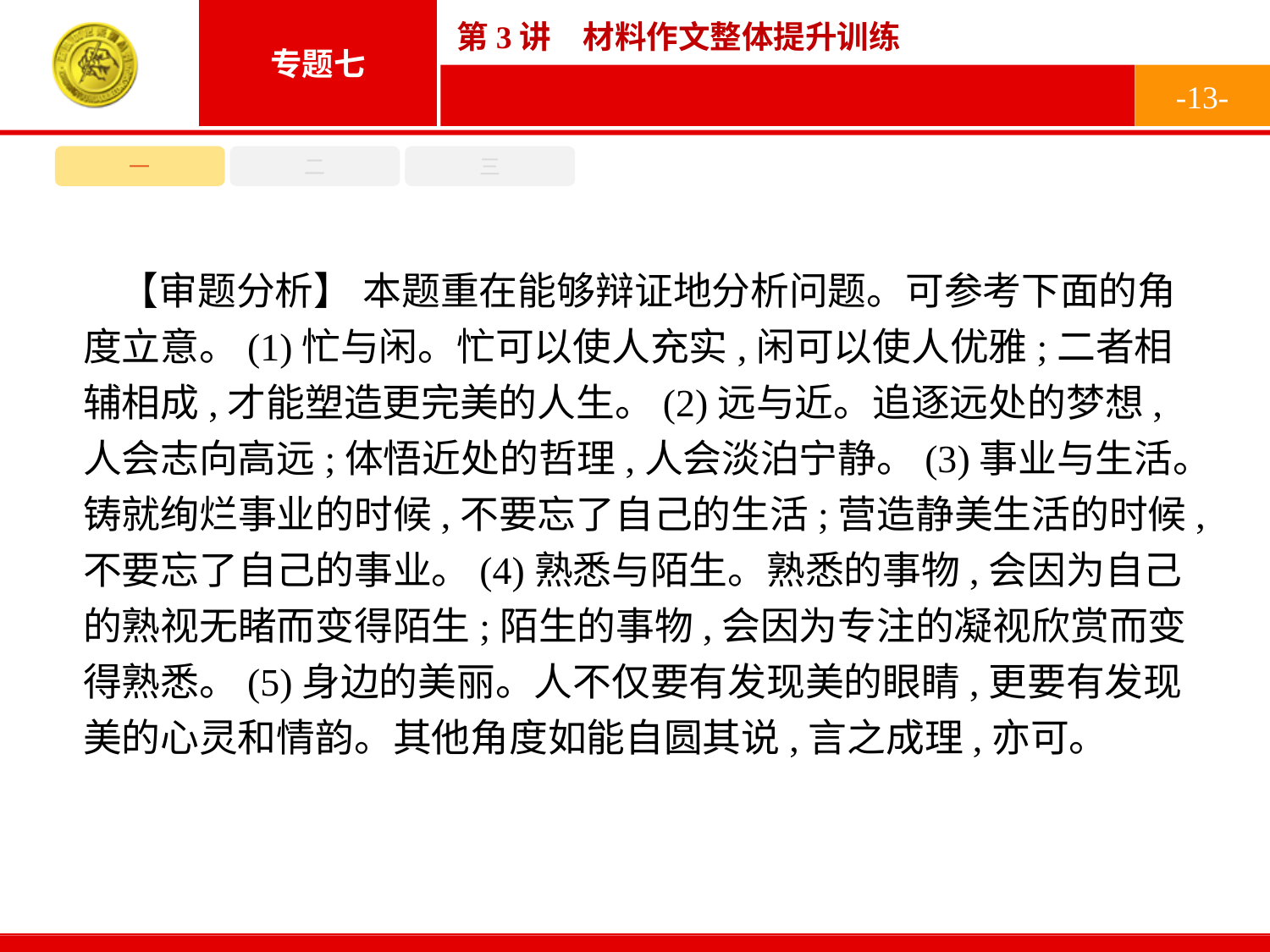

-13-
一
二
三
【审题分析】 本题重在能够辩证地分析问题。可参考下面的角度立意。(1)忙与闲。忙可以使人充实,闲可以使人优雅;二者相辅相成,才能塑造更完美的人生。(2)远与近。追逐远处的梦想,人会志向高远;体悟近处的哲理,人会淡泊宁静。(3)事业与生活。铸就绚烂事业的时候,不要忘了自己的生活;营造静美生活的时候,不要忘了自己的事业。(4)熟悉与陌生。熟悉的事物,会因为自己的熟视无睹而变得陌生;陌生的事物,会因为专注的凝视欣赏而变得熟悉。(5)身边的美丽。人不仅要有发现美的眼睛,更要有发现美的心灵和情韵。其他角度如能自圆其说,言之成理,亦可。